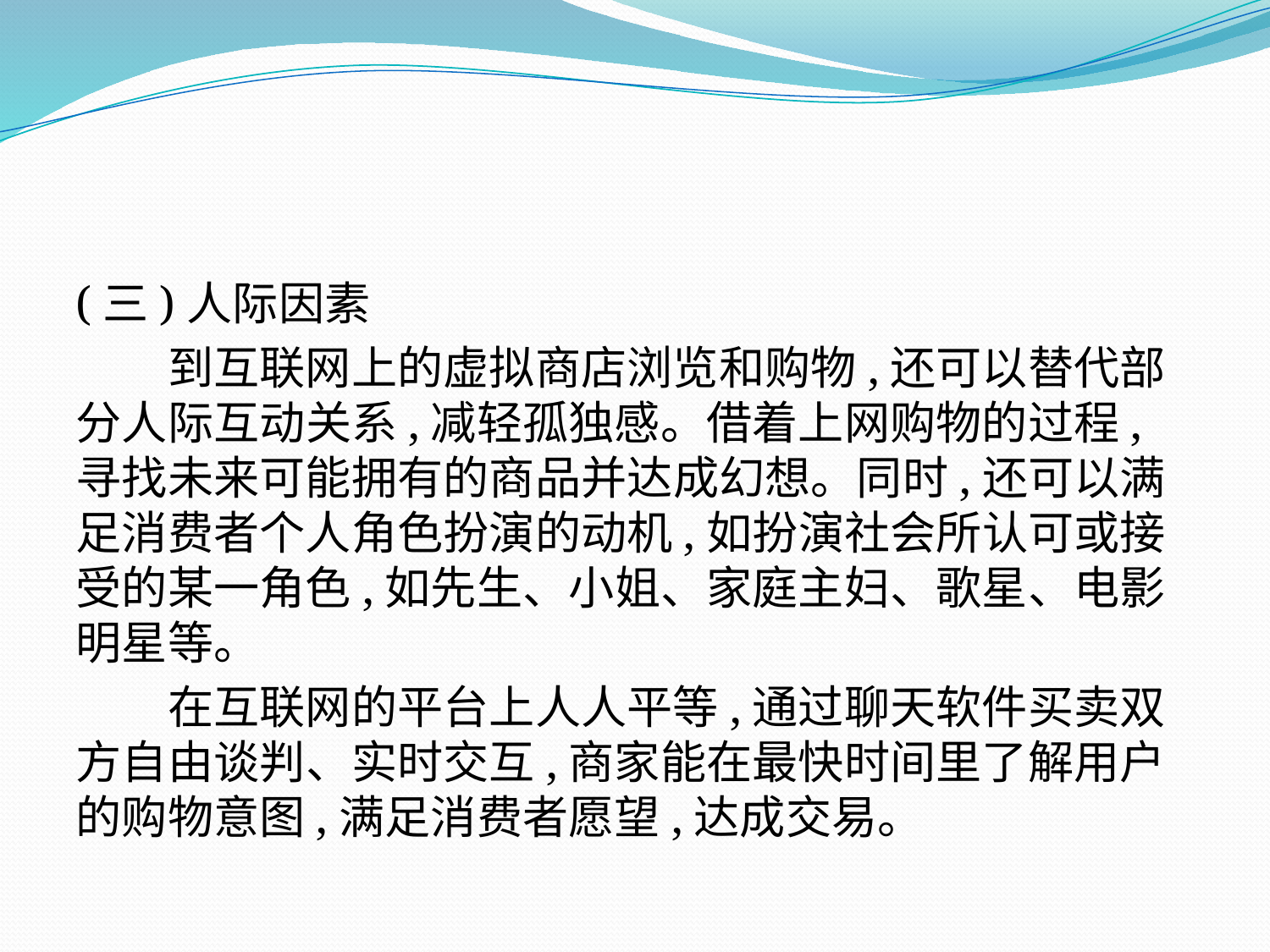

#
(三)人际因素
　　到互联网上的虚拟商店浏览和购物,还可以替代部分人际互动关系,减轻孤独感。借着上网购物的过程,寻找未来可能拥有的商品并达成幻想。同时,还可以满足消费者个人角色扮演的动机,如扮演社会所认可或接受的某一角色,如先生、小姐、家庭主妇、歌星、电影明星等。
　　在互联网的平台上人人平等,通过聊天软件买卖双方自由谈判、实时交互,商家能在最快时间里了解用户的购物意图,满足消费者愿望,达成交易。